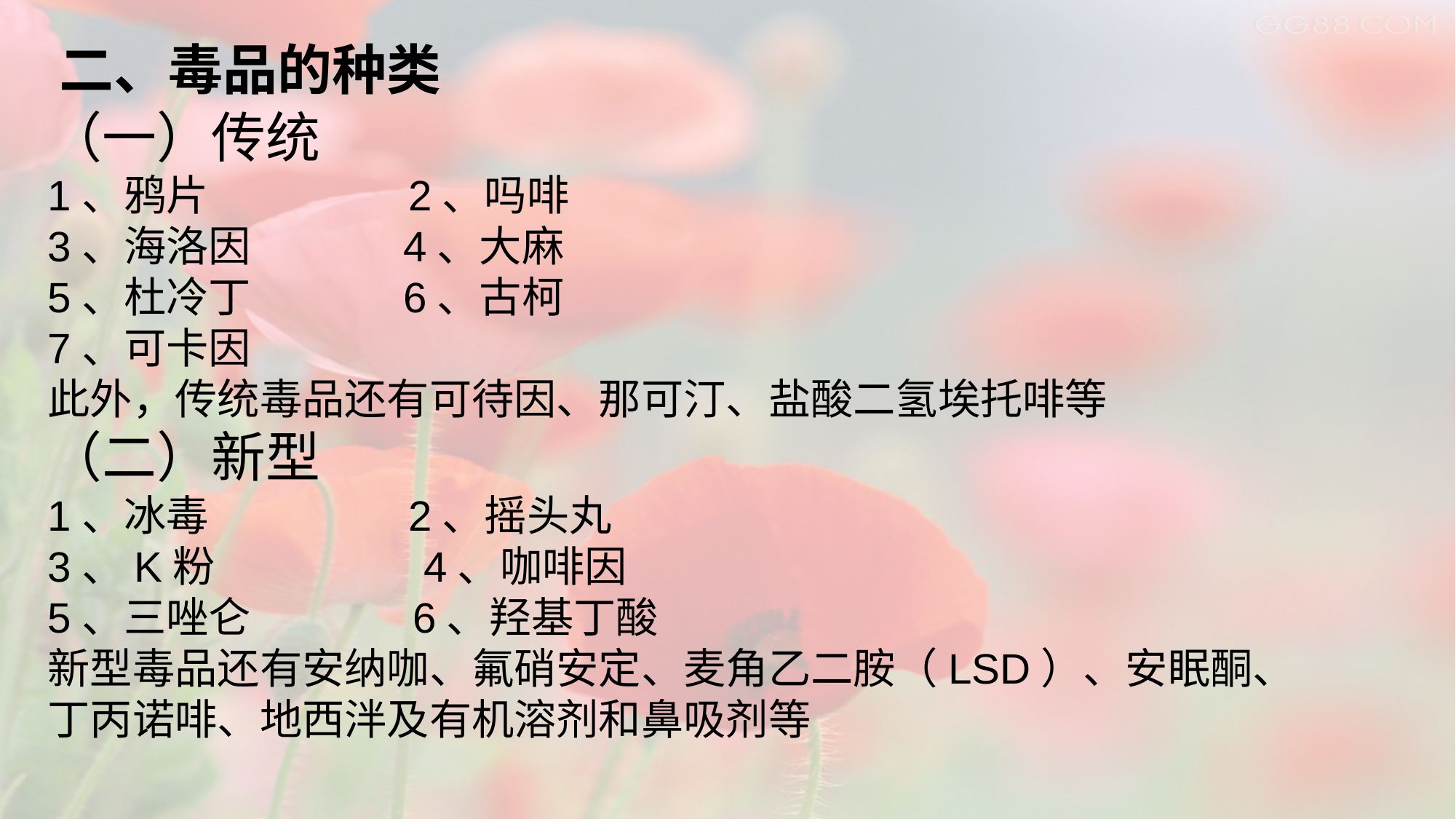

二、毒品的种类
（一）传统
1、鸦片                    2、吗啡
3、海洛因               4、大麻
5、杜冷丁               6、古柯
7、可卡因
此外，传统毒品还有可待因、那可汀、盐酸二氢埃托啡等
（二）新型
1、冰毒                    2、摇头丸
3、K粉                     4、咖啡因
5、三唑仑                6、羟基丁酸
新型毒品还有安纳咖、氟硝安定、麦角乙二胺（LSD）、安眠酮、
丁丙诺啡、地西泮及有机溶剂和鼻吸剂等